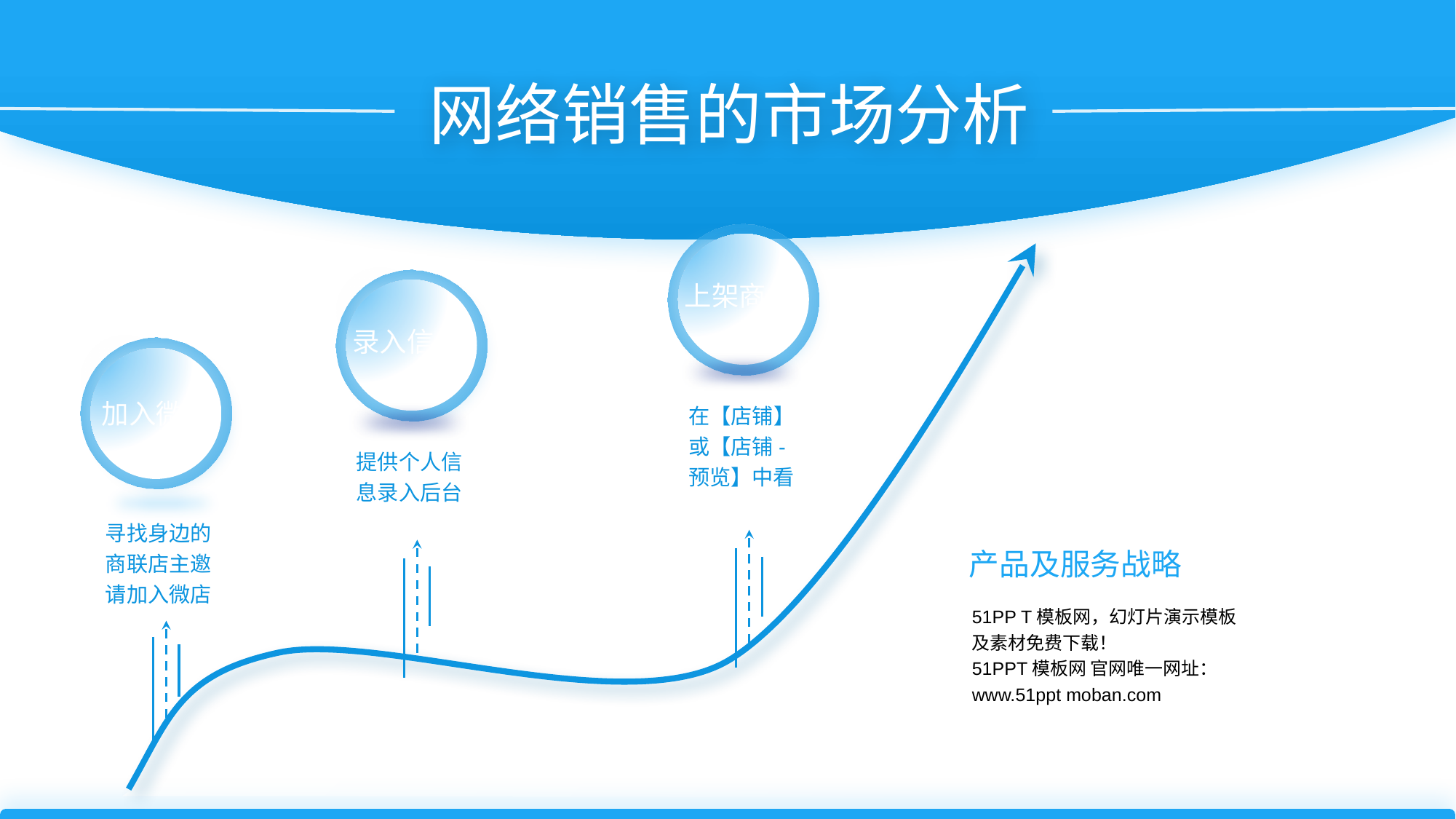

网络销售的市场分析

上架商品

在【店铺】
或【店铺-预览】中看

录入信息

提供个人信息录入后台

加入微店

寻找身边的商联店主邀请加入微店
产品及服务战略
51PP T模板网，幻灯片演示模板及素材免费下载！
51PPT模板网 官网唯一网址：www.51ppt moban.com